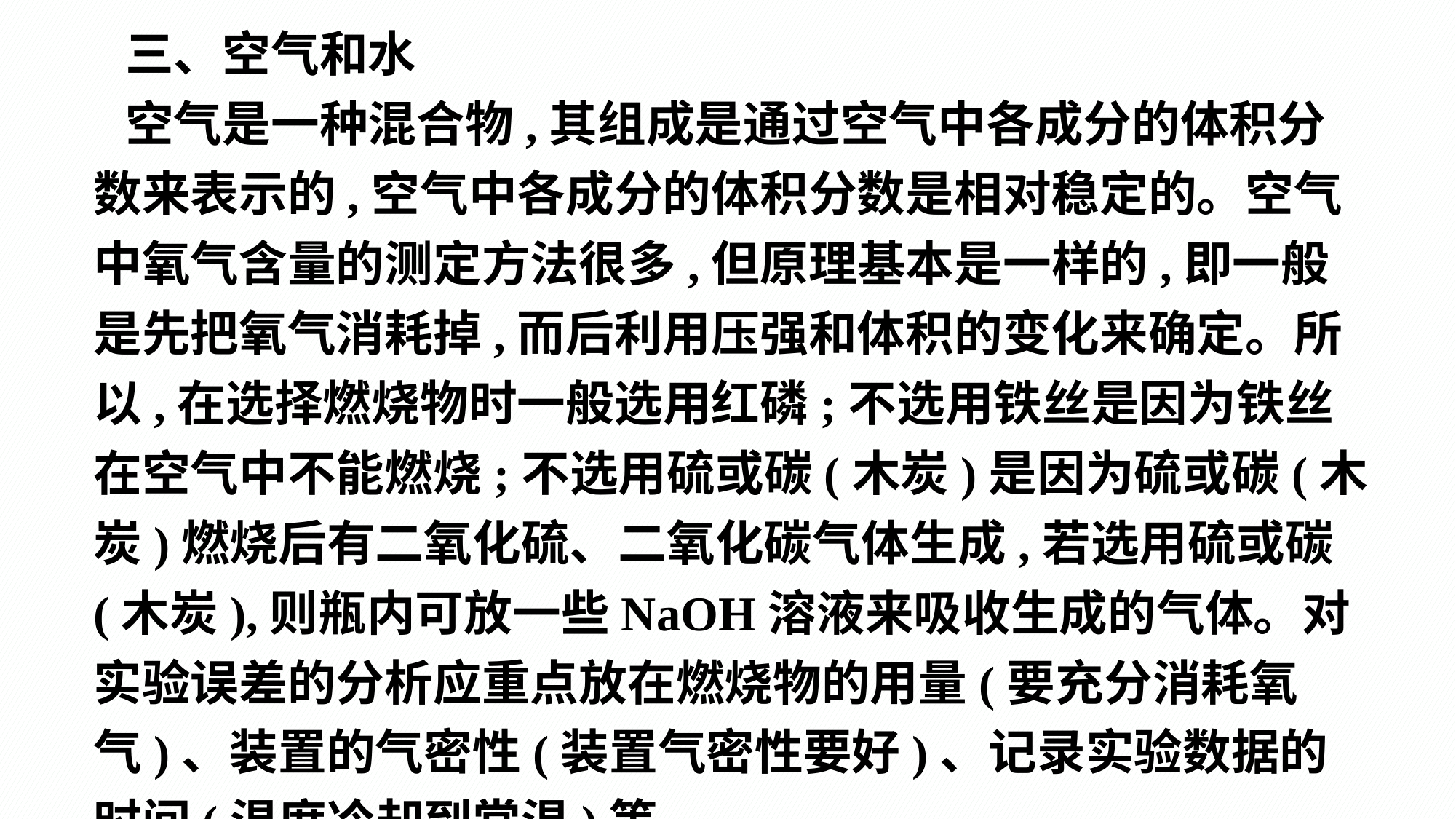

三、空气和水
空气是一种混合物,其组成是通过空气中各成分的体积分数来表示的,空气中各成分的体积分数是相对稳定的。空气中氧气含量的测定方法很多,但原理基本是一样的,即一般是先把氧气消耗掉,而后利用压强和体积的变化来确定。所以,在选择燃烧物时一般选用红磷;不选用铁丝是因为铁丝在空气中不能燃烧;不选用硫或碳(木炭)是因为硫或碳(木炭)燃烧后有二氧化硫、二氧化碳气体生成,若选用硫或碳(木炭),则瓶内可放一些NaOH溶液来吸收生成的气体。对实验误差的分析应重点放在燃烧物的用量(要充分消耗氧气)、装置的气密性(装置气密性要好)、记录实验数据的时间(温度冷却到常温)等。